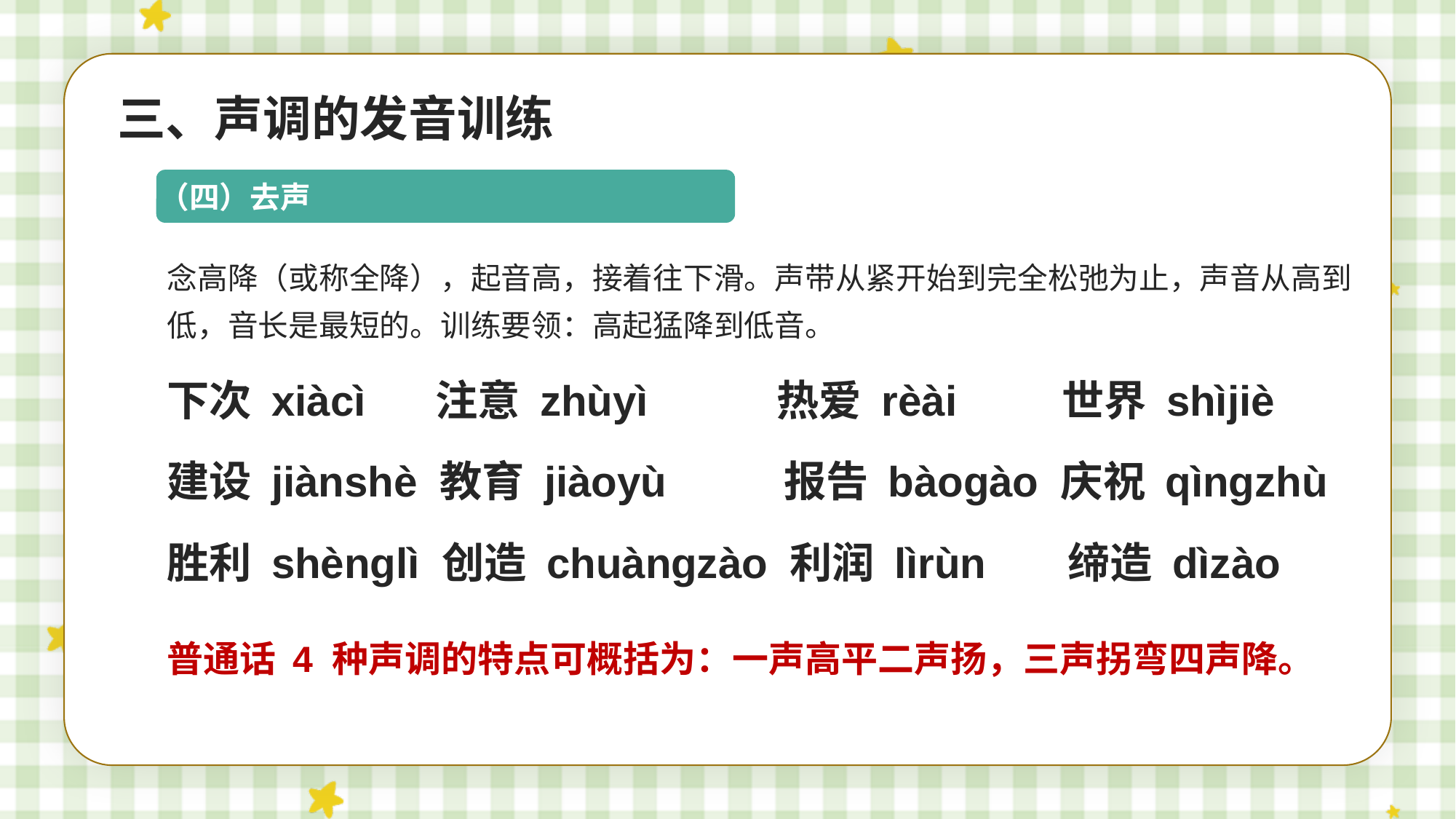

三、声调的发音训练
（四）去声
念高降（或称全降），起音高，接着往下滑。声带从紧开始到完全松弛为止，声音从高到低，音长是最短的。训练要领：高起猛降到低音。
下次 xiàcì     注意 zhùyì          热爱 rèài        世界 shìjiè
建设 jiànshè 教育 jiàoyù         报告 bàogào 庆祝 qìngzhù
胜利 shènglì 创造 chuàngzào 利润 lìrùn      缔造 dìzào
普通话 4 种声调的特点可概括为：一声高平二声扬，三声拐弯四声降。